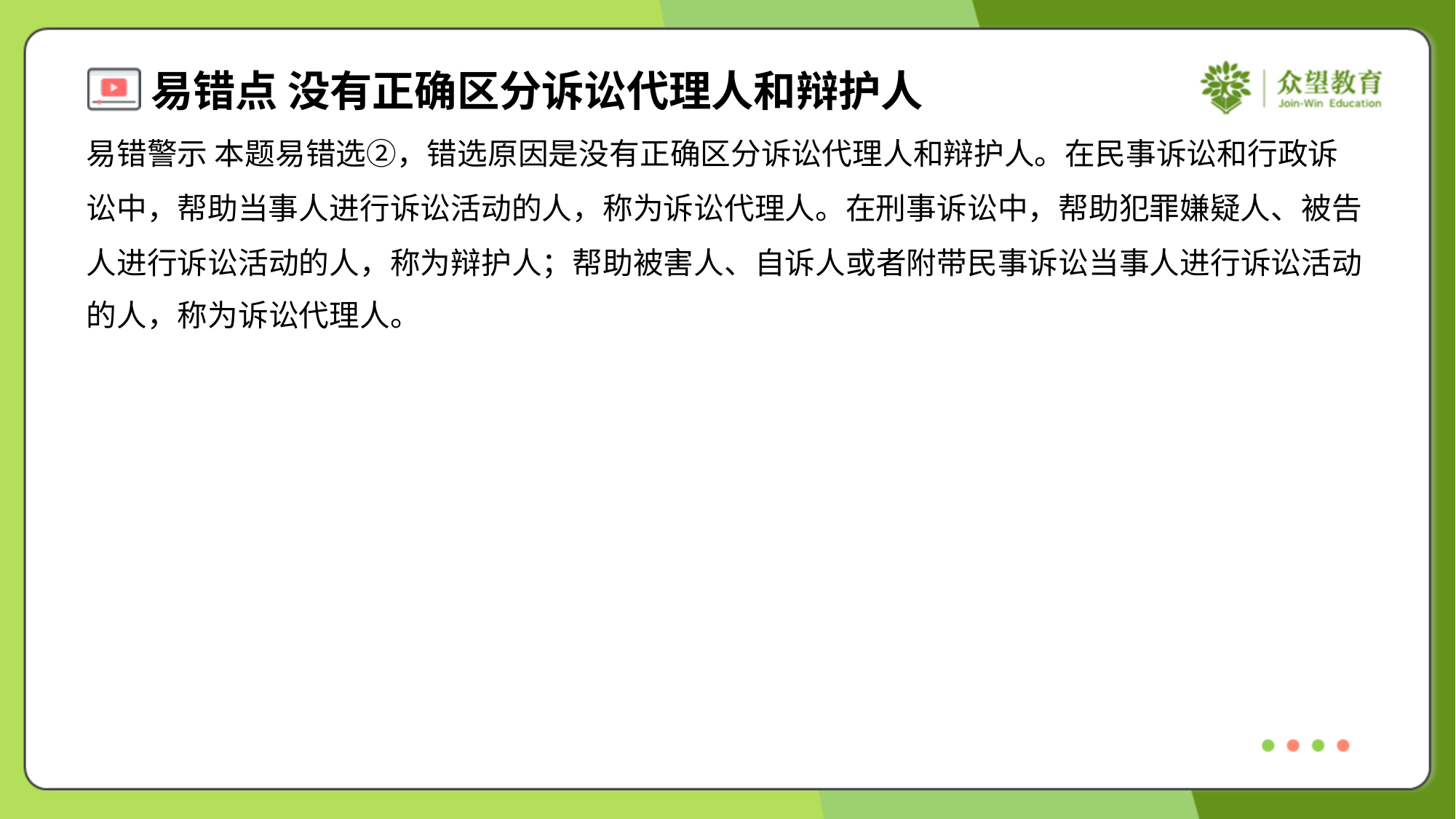

易错警示 本题易错选②，错选原因是没有正确区分诉讼代理人和辩护人。在民事诉讼和行政诉
讼中，帮助当事人进行诉讼活动的人，称为诉讼代理人。在刑事诉讼中，帮助犯罪嫌疑人、被告
人进行诉讼活动的人，称为辩护人；帮助被害人、自诉人或者附带民事诉讼当事人进行诉讼活动
的人，称为诉讼代理人。